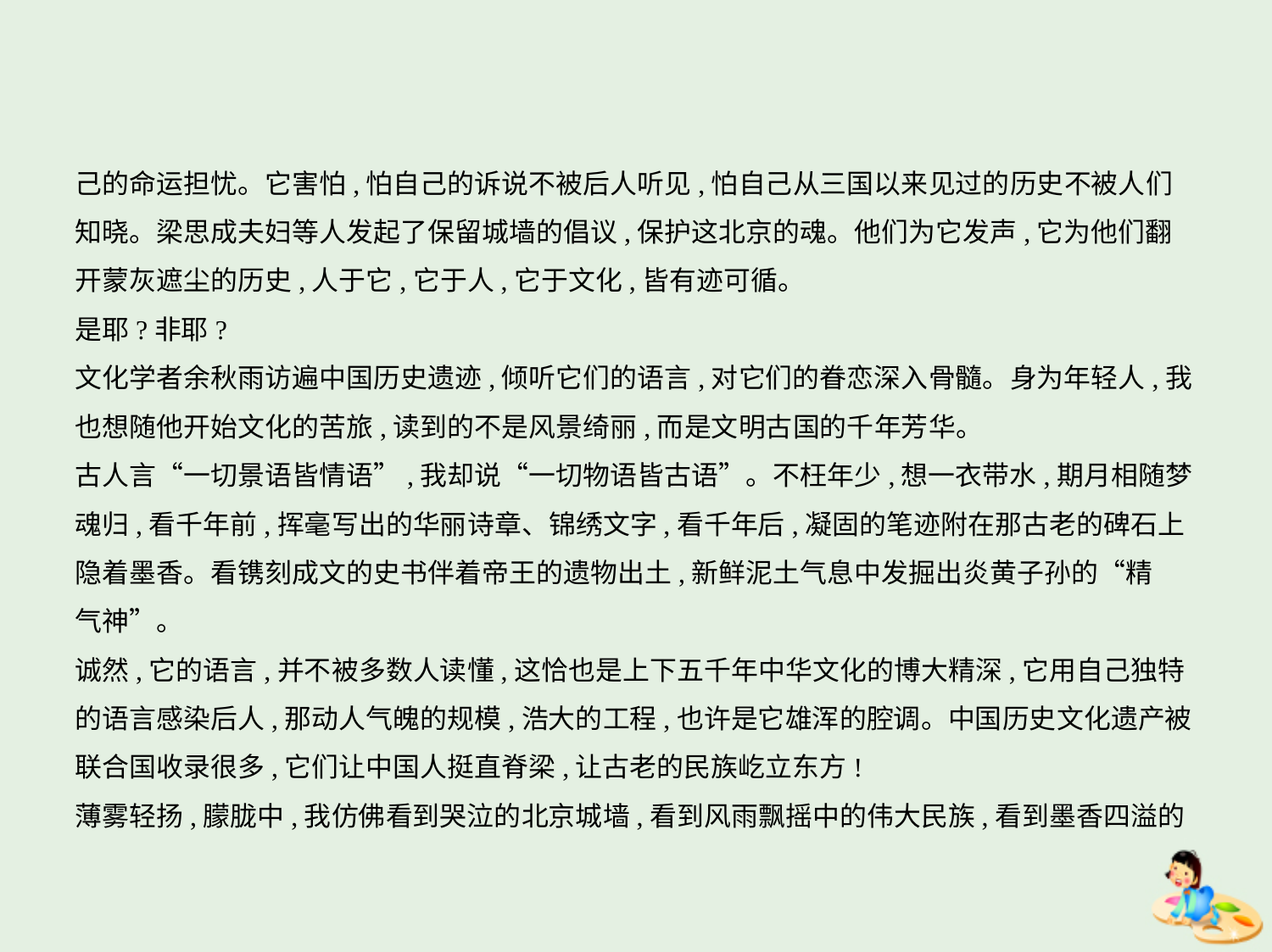

己的命运担忧。它害怕,怕自己的诉说不被后人听见,怕自己从三国以来见过的历史不被人们
知晓。梁思成夫妇等人发起了保留城墙的倡议,保护这北京的魂。他们为它发声,它为他们翻
开蒙灰遮尘的历史,人于它,它于人,它于文化,皆有迹可循。
是耶?非耶?
文化学者余秋雨访遍中国历史遗迹,倾听它们的语言,对它们的眷恋深入骨髓。身为年轻人,我
也想随他开始文化的苦旅,读到的不是风景绮丽,而是文明古国的千年芳华。
古人言“一切景语皆情语”,我却说“一切物语皆古语”。不枉年少,想一衣带水,期月相随梦
魂归,看千年前,挥毫写出的华丽诗章、锦绣文字,看千年后,凝固的笔迹附在那古老的碑石上
隐着墨香。看镌刻成文的史书伴着帝王的遗物出土,新鲜泥土气息中发掘出炎黄子孙的“精
气神”。
诚然,它的语言,并不被多数人读懂,这恰也是上下五千年中华文化的博大精深,它用自己独特
的语言感染后人,那动人气魄的规模,浩大的工程,也许是它雄浑的腔调。中国历史文化遗产被
联合国收录很多,它们让中国人挺直脊梁,让古老的民族屹立东方!
薄雾轻扬,朦胧中,我仿佛看到哭泣的北京城墙,看到风雨飘摇中的伟大民族,看到墨香四溢的